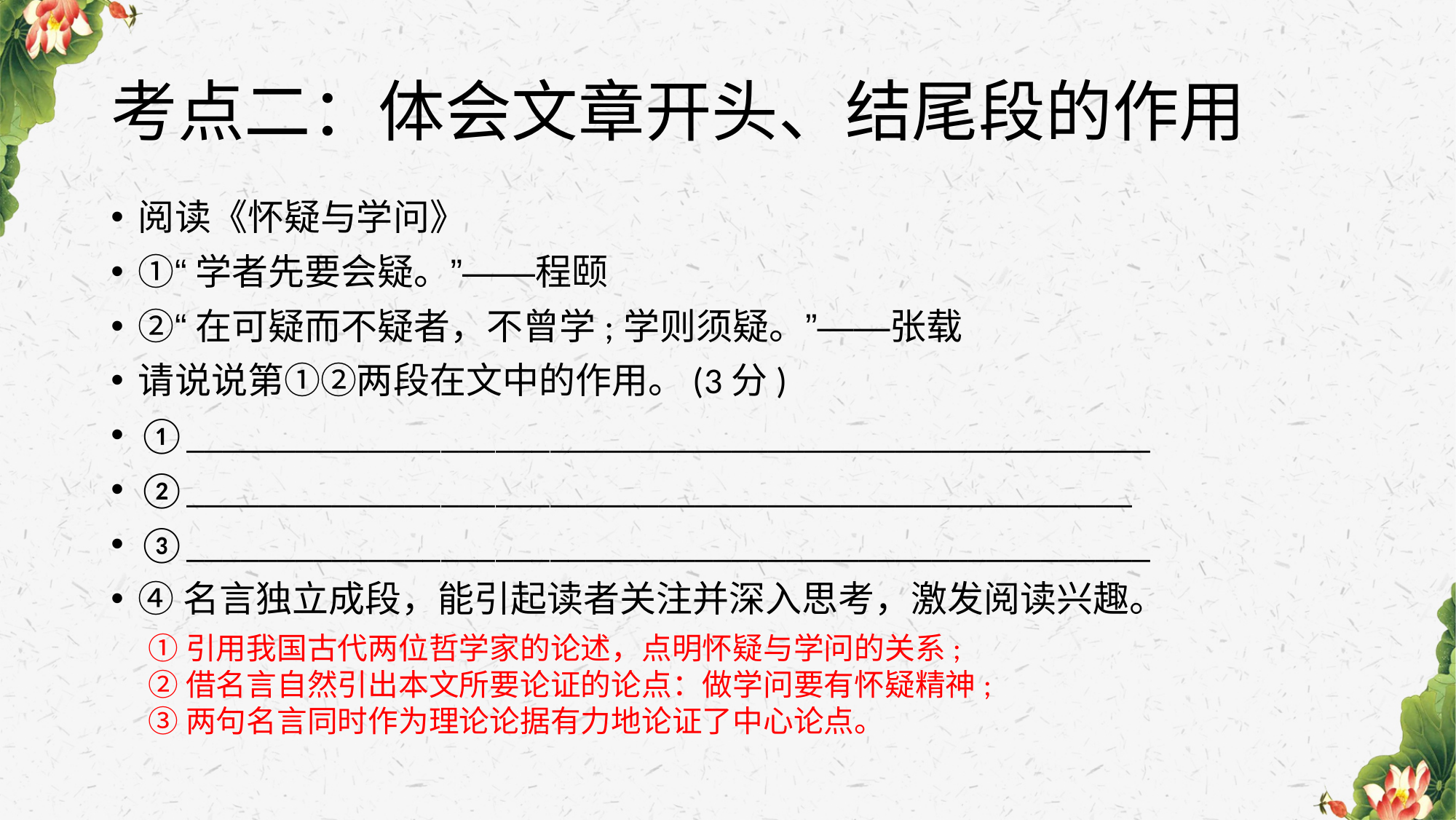

# 考点二：体会文章开头、结尾段的作用
阅读《怀疑与学问》
①“学者先要会疑。”——程颐
②“在可疑而不疑者，不曾学;学则须疑。”——张载
请说说第①②两段在文中的作用。(3分)
①_____________________________________________________
②____________________________________________________
③_____________________________________________________
④名言独立成段，能引起读者关注并深入思考，激发阅读兴趣。

①引用我国古代两位哲学家的论述，点明怀疑与学问的关系;
②借名言自然引出本文所要论证的论点：做学问要有怀疑精神;
③两句名言同时作为理论论据有力地论证了中心论点。